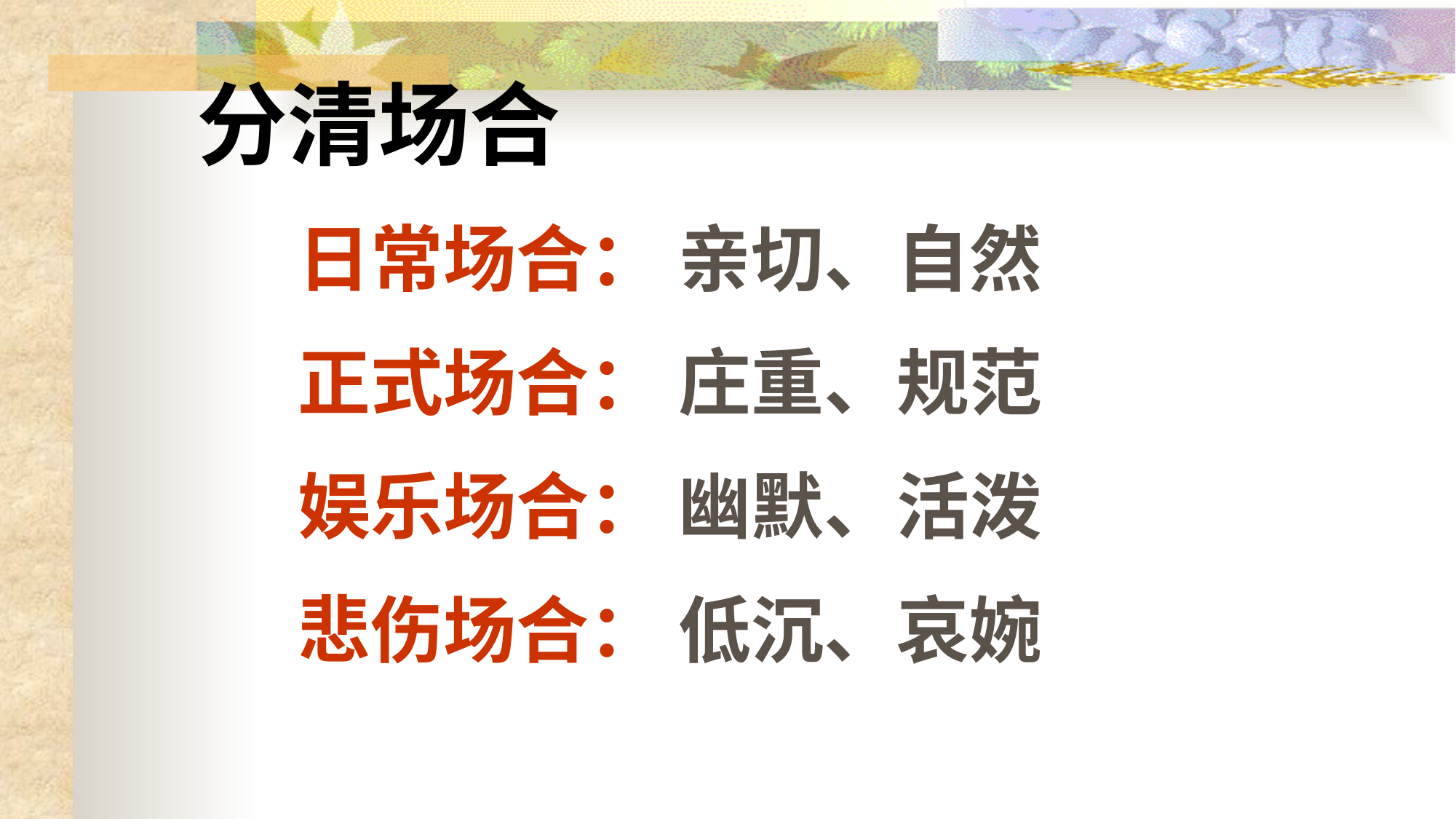

# 分清场合
日常场合： 亲切、自然
正式场合： 庄重、规范
娱乐场合： 幽默、活泼
悲伤场合： 低沉、哀婉